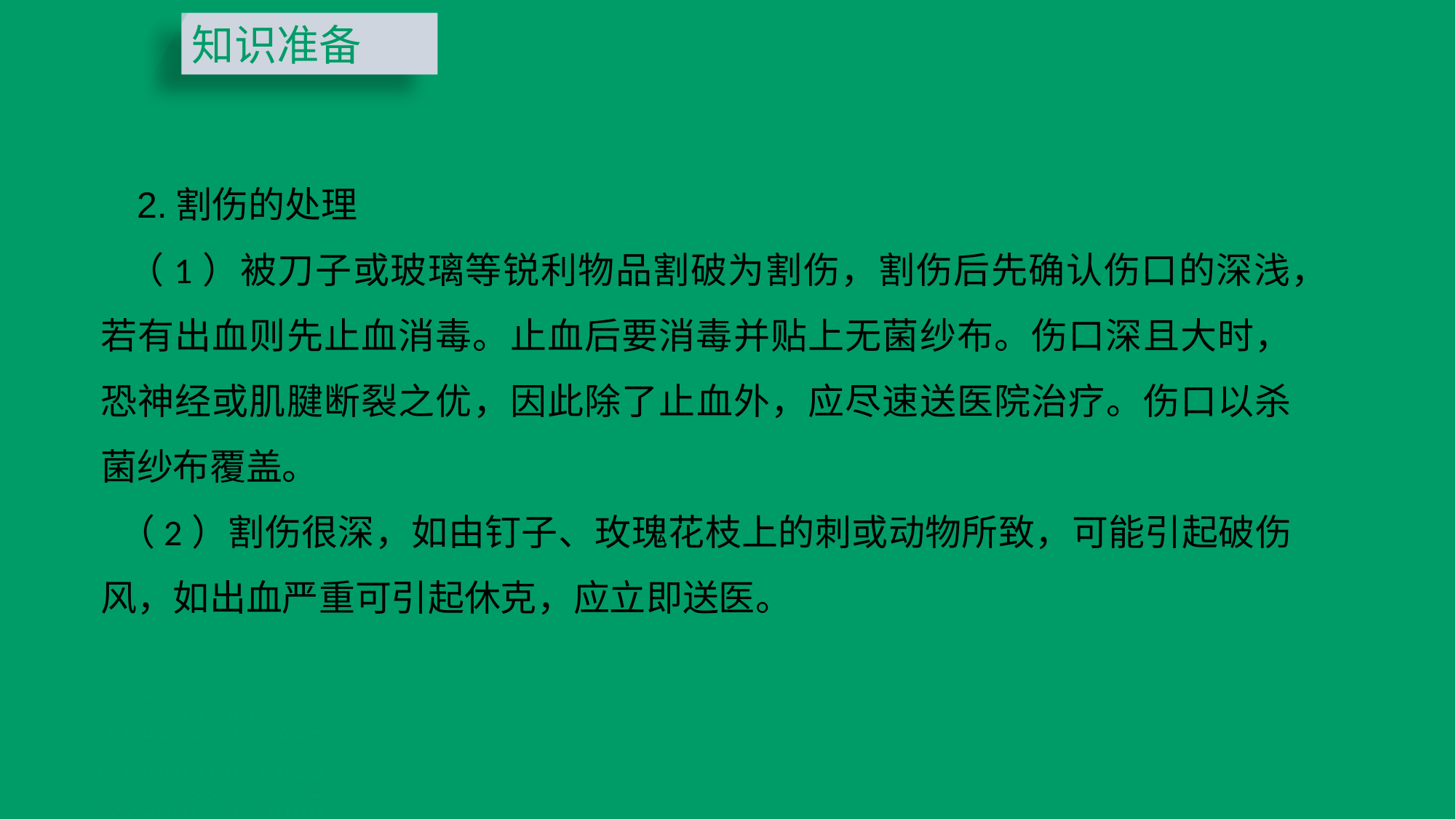

知识准备
2.割伤的处理
（1）被刀子或玻璃等锐利物品割破为割伤，割伤后先确认伤口的深浅，若有出血则先止血消毒。止血后要消毒并贴上无菌纱布。伤口深且大时，恐神经或肌腱断裂之优，因此除了止血外，应尽速送医院治疗。伤口以杀菌纱布覆盖。
（2）割伤很深，如由钉子、玫瑰花枝上的刺或动物所致，可能引起破伤风，如出血严重可引起休克，应立即送医。